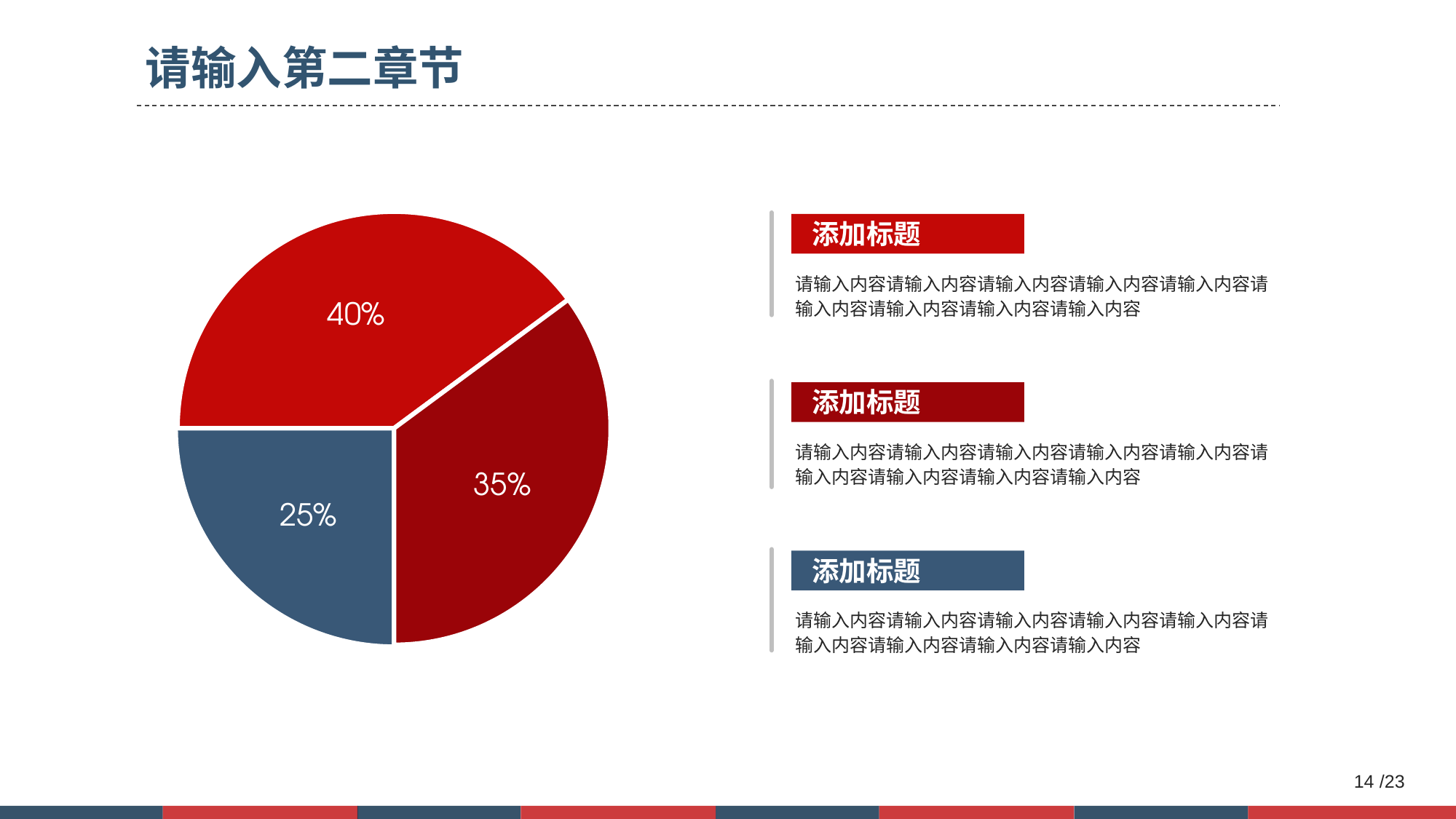

请输入第二章节
25%
40%
35%
添加标题

请输入内容请输入内容请输入内容请输入内容请输入内容请输入内容请输入内容请输入内容请输入内容
添加标题

请输入内容请输入内容请输入内容请输入内容请输入内容请输入内容请输入内容请输入内容请输入内容
添加标题

请输入内容请输入内容请输入内容请输入内容请输入内容请输入内容请输入内容请输入内容请输入内容
14 /23